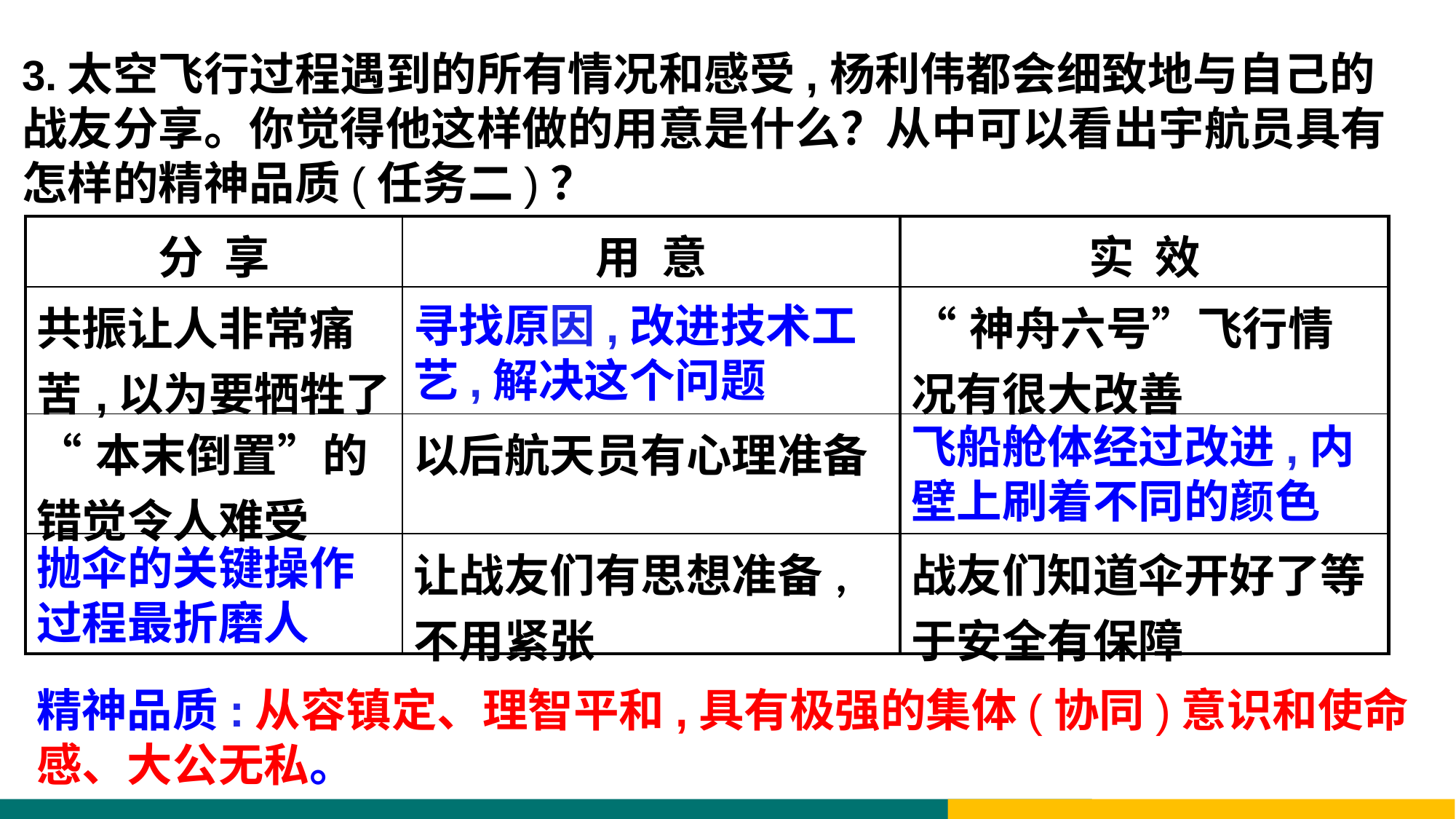

3.太空飞行过程遇到的所有情况和感受,杨利伟都会细致地与自己的战友分享。你觉得他这样做的用意是什么？从中可以看出宇航员具有怎样的精神品质(任务二)？
| 分 享 | 用 意 | 实 效 |
| --- | --- | --- |
| 共振让人非常痛苦,以为要牺牲了 |  | “神舟六号”飞行情况有很大改善 |
| “本末倒置”的错觉令人难受 | 以后航天员有心理准备 |  |
|  | 让战友们有思想准备,不用紧张 | 战友们知道伞开好了等于安全有保障 |
寻找原因,改进技术工艺,解决这个问题
飞船舱体经过改进,内壁上刷着不同的颜色
抛伞的关键操作过程最折磨人
精神品质:从容镇定、理智平和,具有极强的集体(协同)意识和使命感、大公无私。